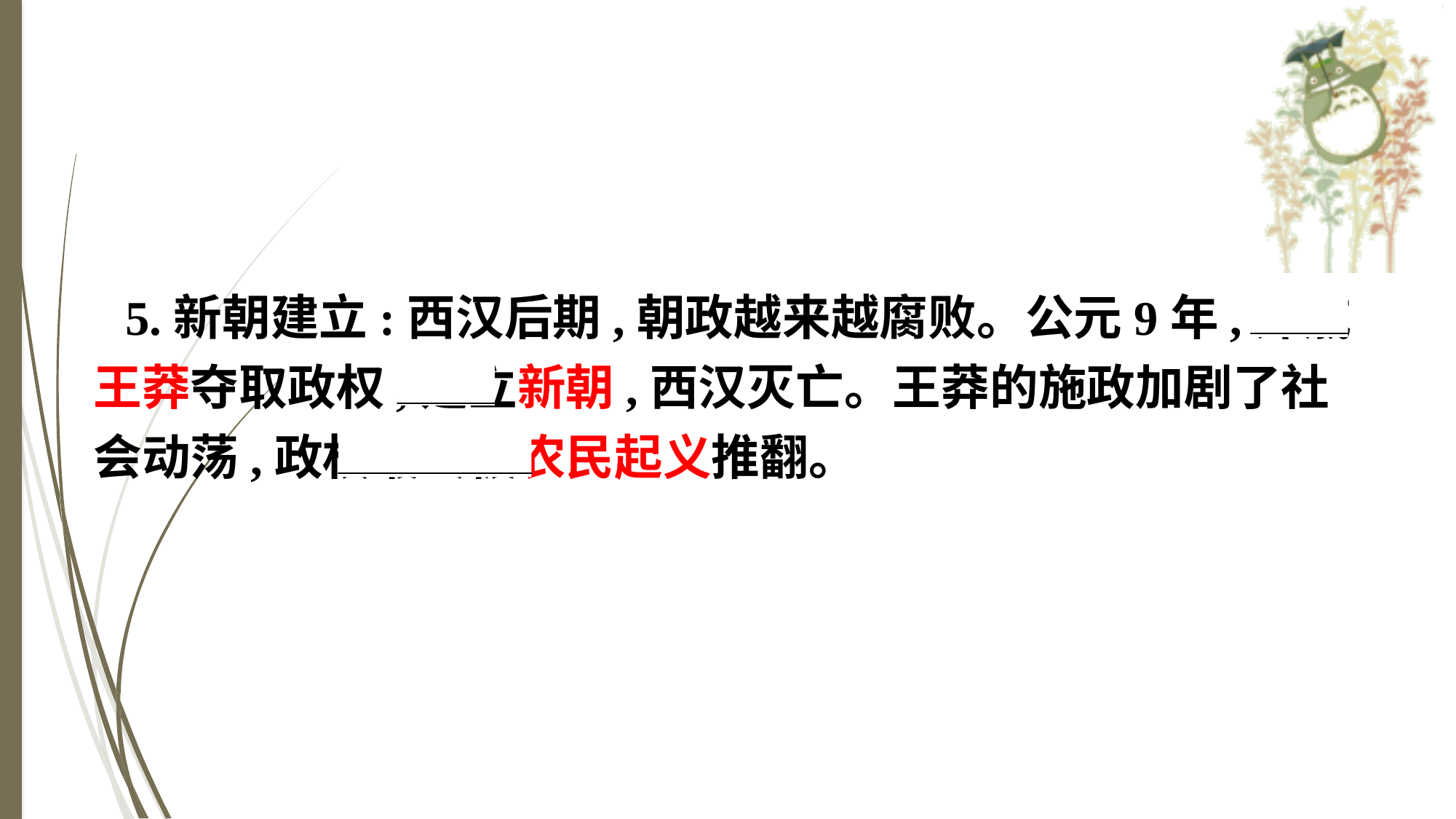

5.新朝建立:西汉后期,朝政越来越腐败。公元9年,外戚王莽夺取政权,建立新朝,西汉灭亡。王莽的施政加剧了社会动荡,政权最终被农民起义推翻。